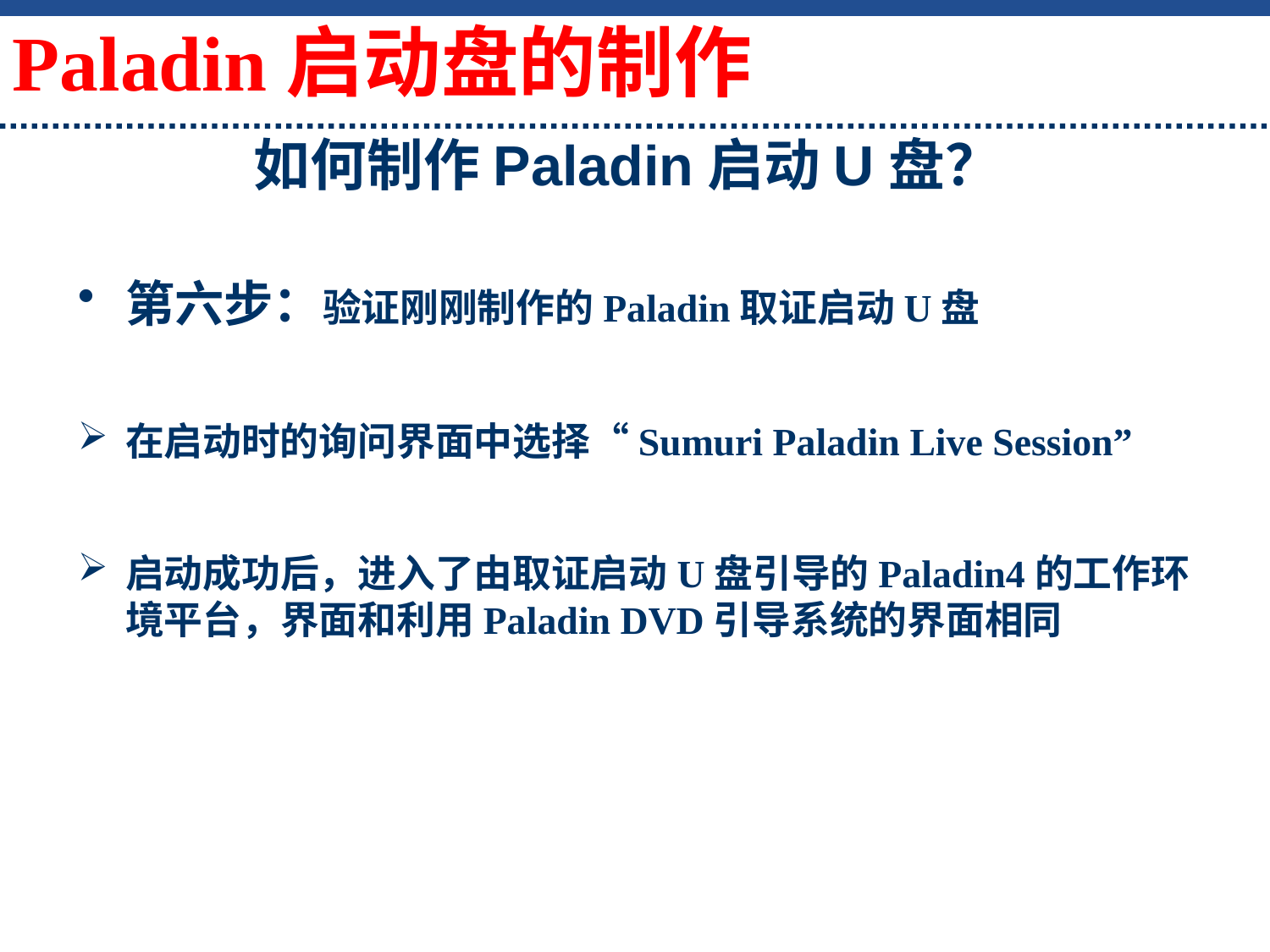

如何制作Paladin启动U盘？
Paladin启动盘的制作
第六步：验证刚刚制作的Paladin取证启动U盘

在启动时的询问界面中选择“Sumuri Paladin Live Session”

启动成功后，进入了由取证启动U盘引导的Paladin4的工作环境平台，界面和利用Paladin DVD引导系统的界面相同